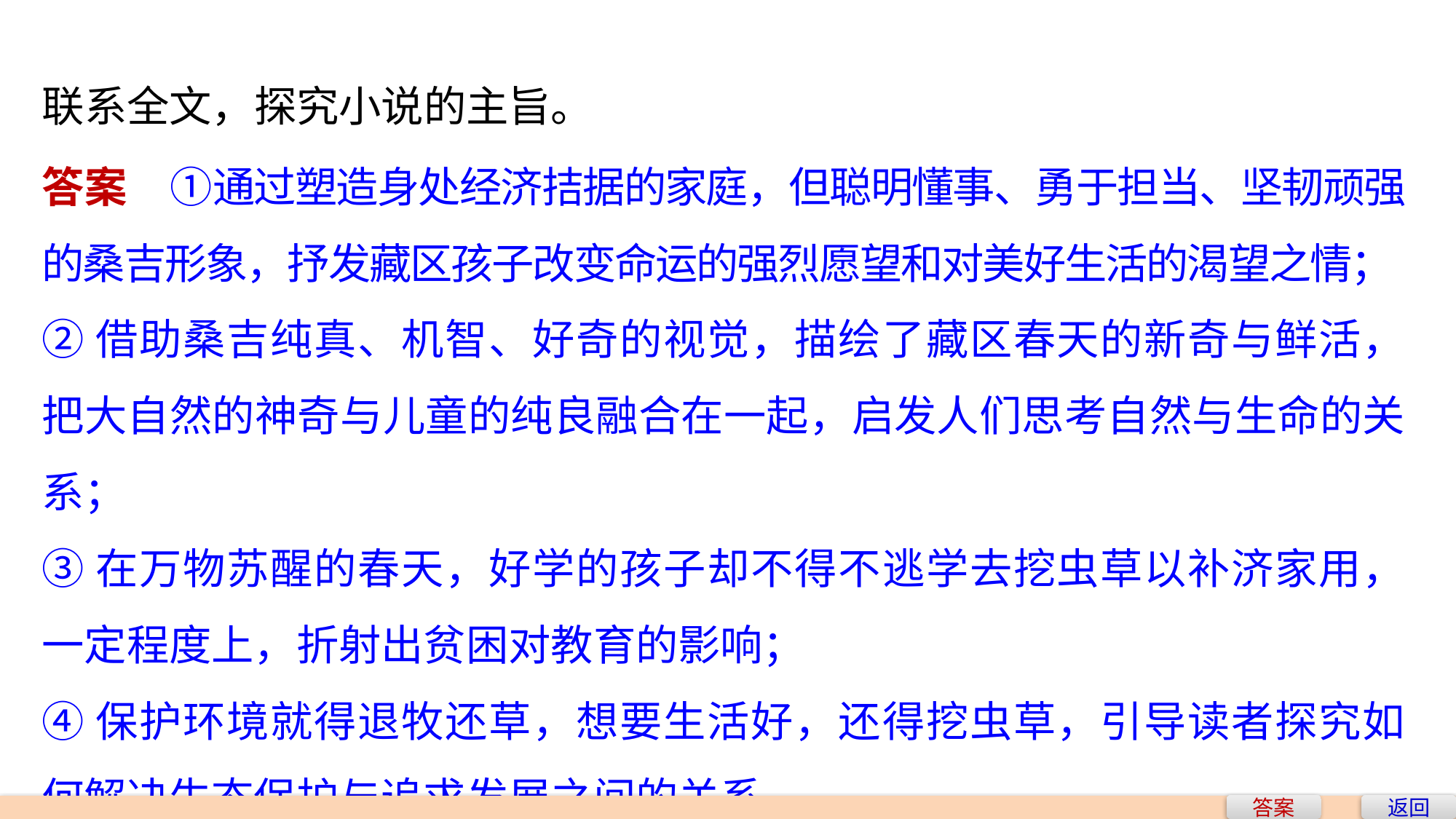

联系全文，探究小说的主旨。
答案　①通过塑造身处经济拮据的家庭，但聪明懂事、勇于担当、坚韧顽强的桑吉形象，抒发藏区孩子改变命运的强烈愿望和对美好生活的渴望之情；
②借助桑吉纯真、机智、好奇的视觉，描绘了藏区春天的新奇与鲜活，把大自然的神奇与儿童的纯良融合在一起，启发人们思考自然与生命的关系；
③在万物苏醒的春天，好学的孩子却不得不逃学去挖虫草以补济家用，一定程度上，折射出贫困对教育的影响；
④保护环境就得退牧还草，想要生活好，还得挖虫草，引导读者探究如何解决生态保护与追求发展之间的关系。
答案
返回